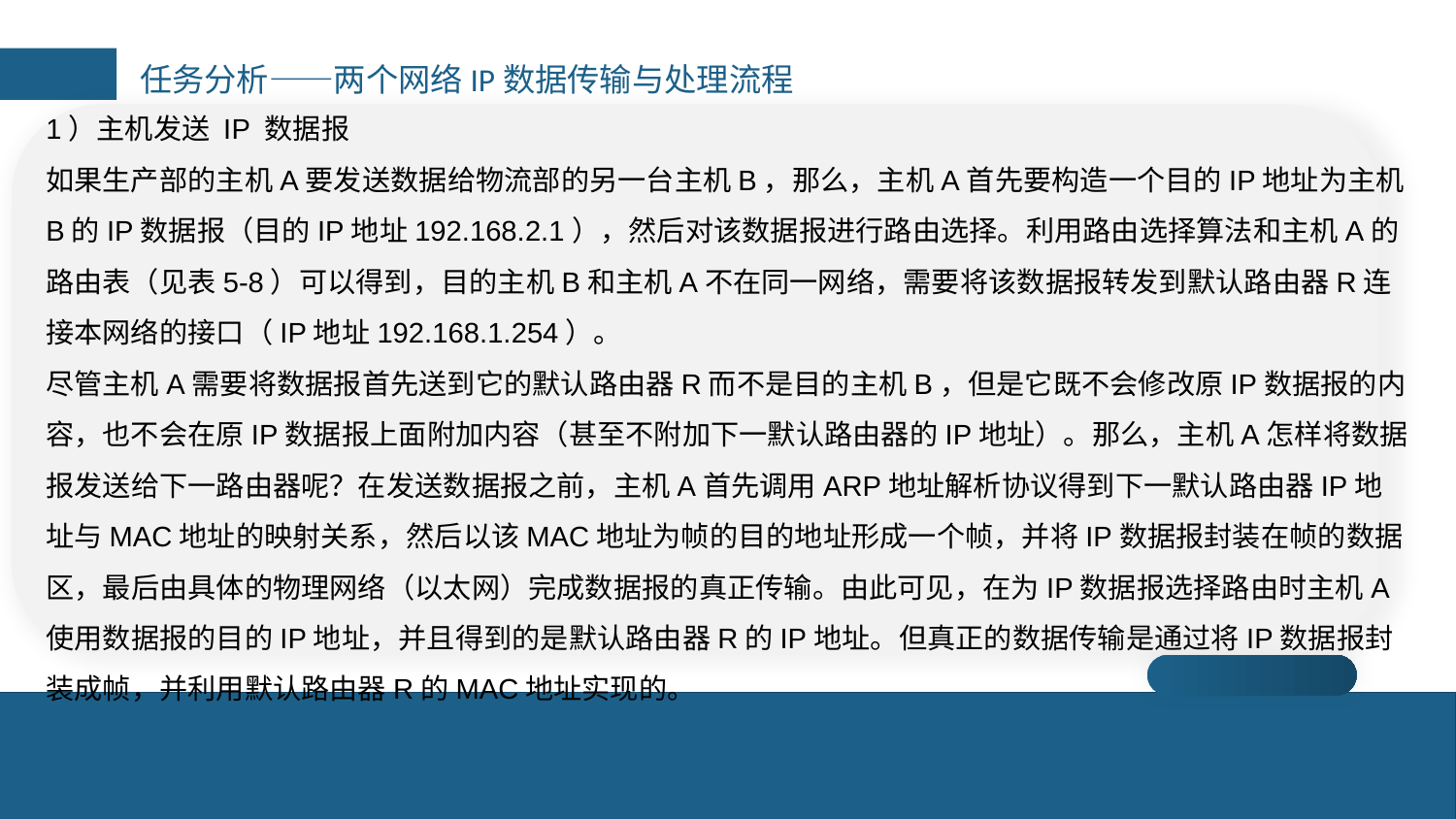

任务分析——两个网络IP数据传输与处理流程
1）主机发送 IP 数据报
如果生产部的主机A要发送数据给物流部的另一台主机B，那么，主机A首先要构造一个目的IP地址为主机B的IP数据报（目的IP地址192.168.2.1），然后对该数据报进行路由选择。利用路由选择算法和主机A的路由表（见表5-8）可以得到，目的主机B和主机A不在同一网络，需要将该数据报转发到默认路由器R连接本网络的接口（IP地址192.168.1.254）。
尽管主机A需要将数据报首先送到它的默认路由器R而不是目的主机B，但是它既不会修改原IP数据报的内容，也不会在原IP数据报上面附加内容（甚至不附加下一默认路由器的IP地址）。那么，主机A怎样将数据报发送给下一路由器呢？在发送数据报之前，主机A首先调用ARP地址解析协议得到下一默认路由器IP地址与MAC地址的映射关系，然后以该MAC地址为帧的目的地址形成一个帧，并将IP数据报封装在帧的数据区，最后由具体的物理网络（以太网）完成数据报的真正传输。由此可见，在为IP数据报选择路由时主机A使用数据报的目的IP地址，并且得到的是默认路由器R的IP地址。但真正的数据传输是通过将IP数据报封装成帧，并利用默认路由器R的MAC地址实现的。